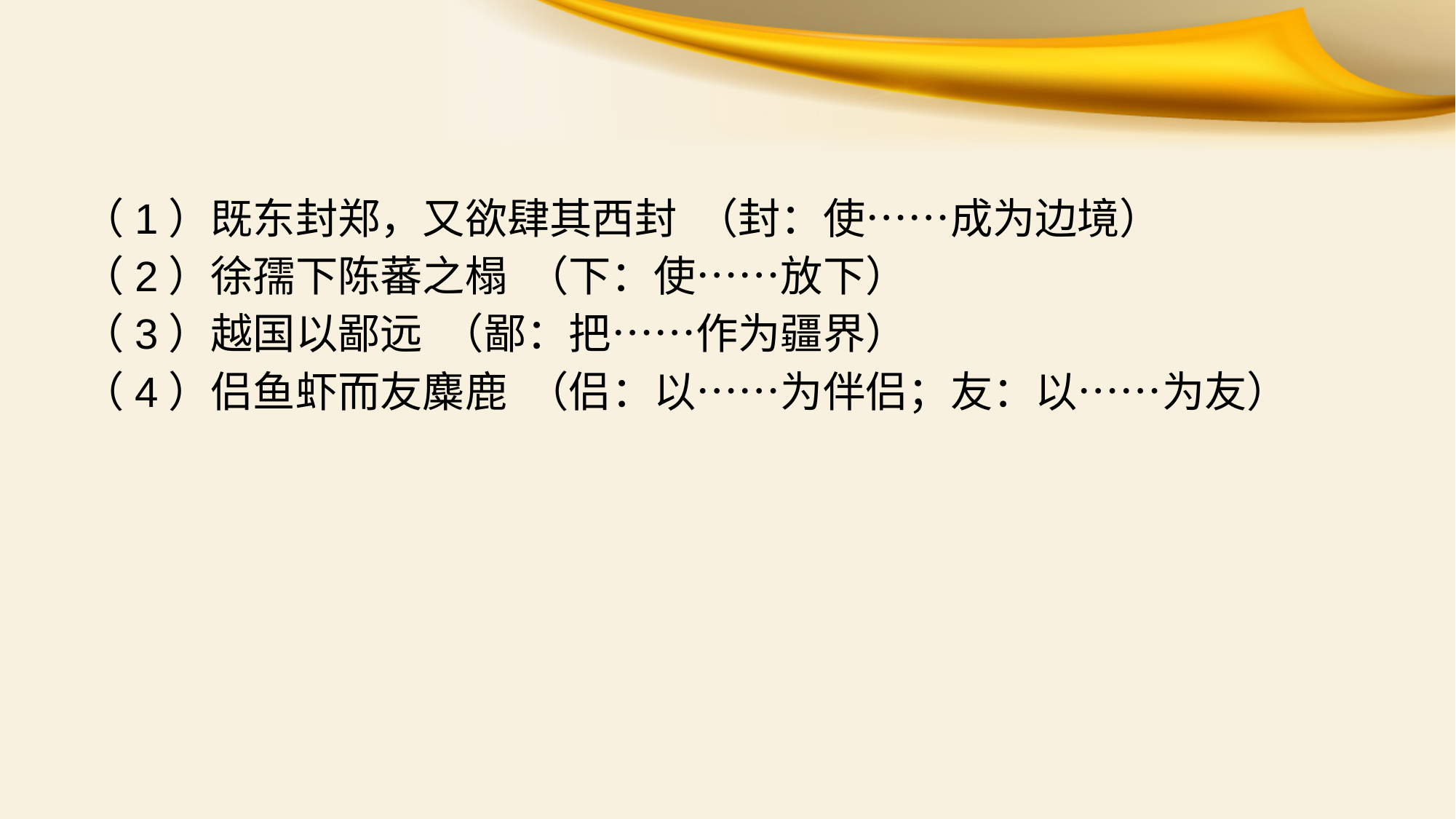

（1）既东封郑，又欲肆其西封  （封：使……成为边境）
    （2）徐孺下陈蕃之榻  （下：使……放下）
    （3）越国以鄙远  （鄙：把……作为疆界）
    （4）侣鱼虾而友麋鹿  （侣：以……为伴侣；友：以……为友）